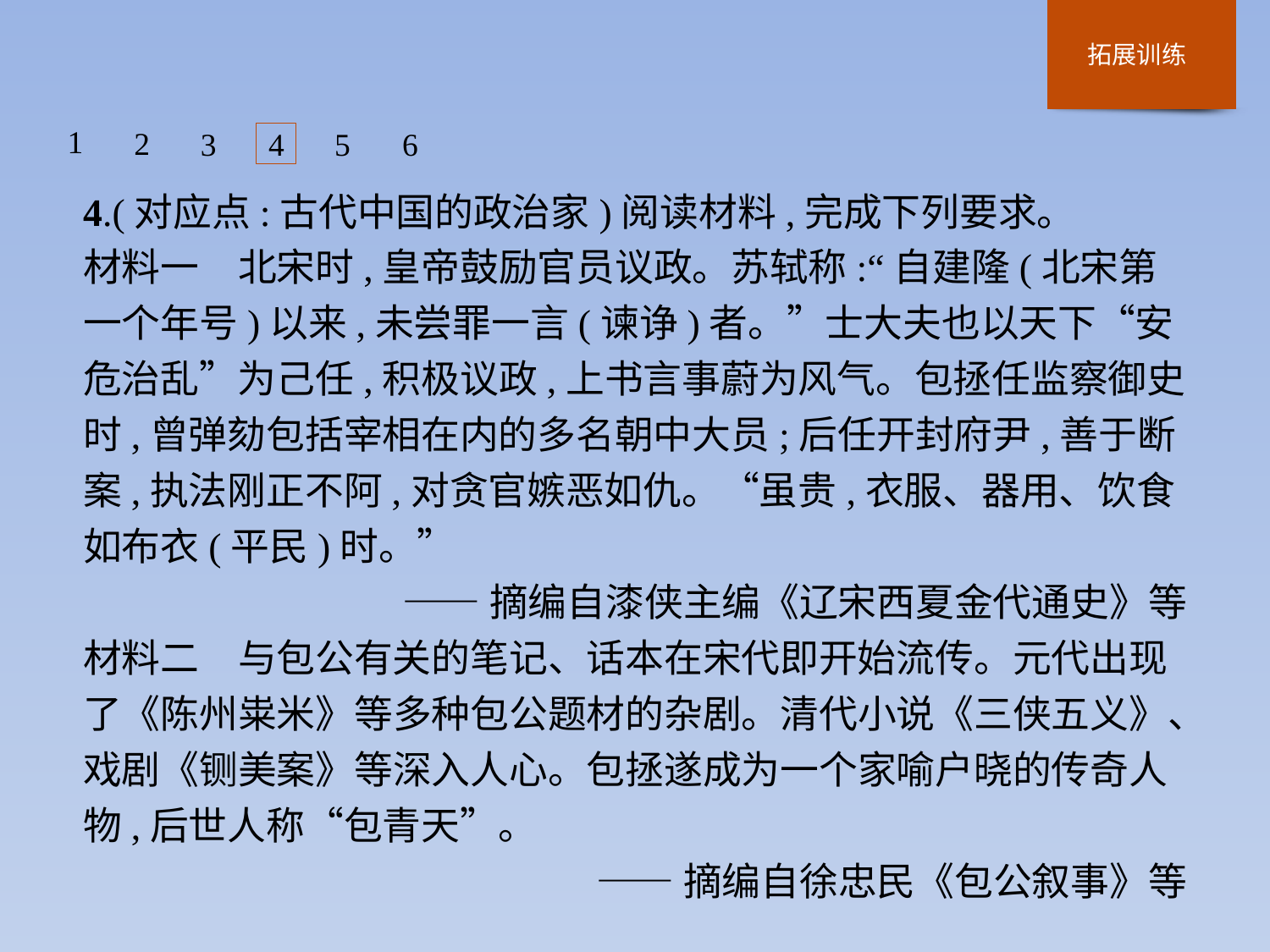

1
2
3
4
5
6
4.(对应点:古代中国的政治家)阅读材料,完成下列要求。
材料一　北宋时,皇帝鼓励官员议政。苏轼称:“自建隆(北宋第一个年号)以来,未尝罪一言(谏诤)者。”士大夫也以天下“安危治乱”为己任,积极议政,上书言事蔚为风气。包拯任监察御史时,曾弹劾包括宰相在内的多名朝中大员;后任开封府尹,善于断案,执法刚正不阿,对贪官嫉恶如仇。“虽贵,衣服、器用、饮食如布衣(平民)时。”
——摘编自漆侠主编《辽宋西夏金代通史》等
材料二　与包公有关的笔记、话本在宋代即开始流传。元代出现了《陈州粜米》等多种包公题材的杂剧。清代小说《三侠五义》、戏剧《铡美案》等深入人心。包拯遂成为一个家喻户晓的传奇人物,后世人称“包青天”。
——摘编自徐忠民《包公叙事》等